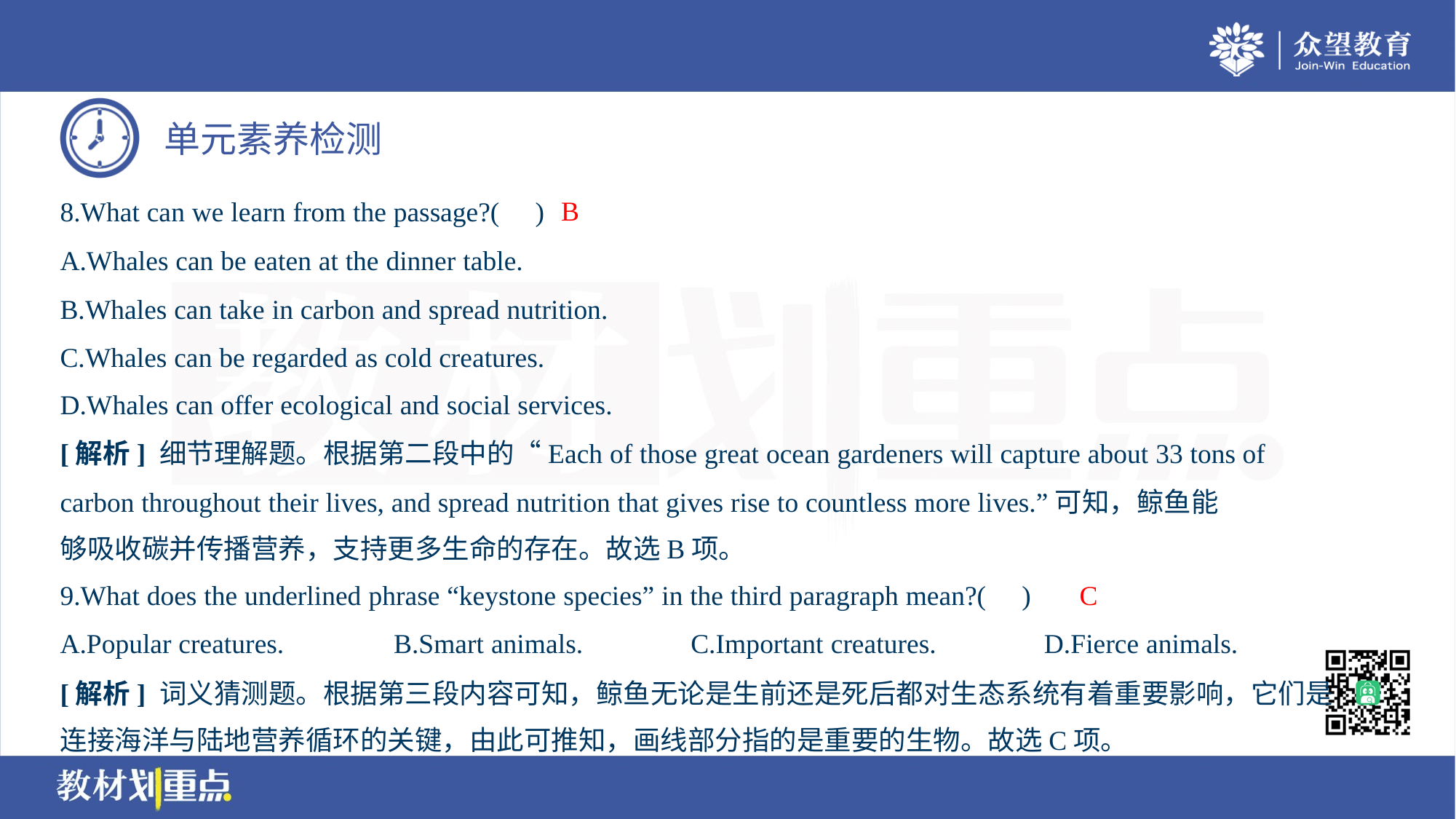

B
8.What can we learn from the passage?(     )
A.Whales can be eaten at the dinner table.
B.Whales can take in carbon and spread nutrition.
C.Whales can be regarded as cold creatures.
D.Whales can offer ecological and social services.
[解析] 细节理解题。根据第二段中的“Each of those great ocean gardeners will capture about 33 tons of
carbon throughout their lives, and spread nutrition that gives rise to countless more lives.”可知，鲸鱼能
够吸收碳并传播营养，支持更多生命的存在。故选B项。
C
9.What does the underlined phrase “keystone species” in the third paragraph mean?(     )
A.Popular creatures.	B.Smart animals.	C.Important creatures.	D.Fierce animals.
[解析] 词义猜测题。根据第三段内容可知，鲸鱼无论是生前还是死后都对生态系统有着重要影响，它们是
连接海洋与陆地营养循环的关键，由此可推知，画线部分指的是重要的生物。故选C项。